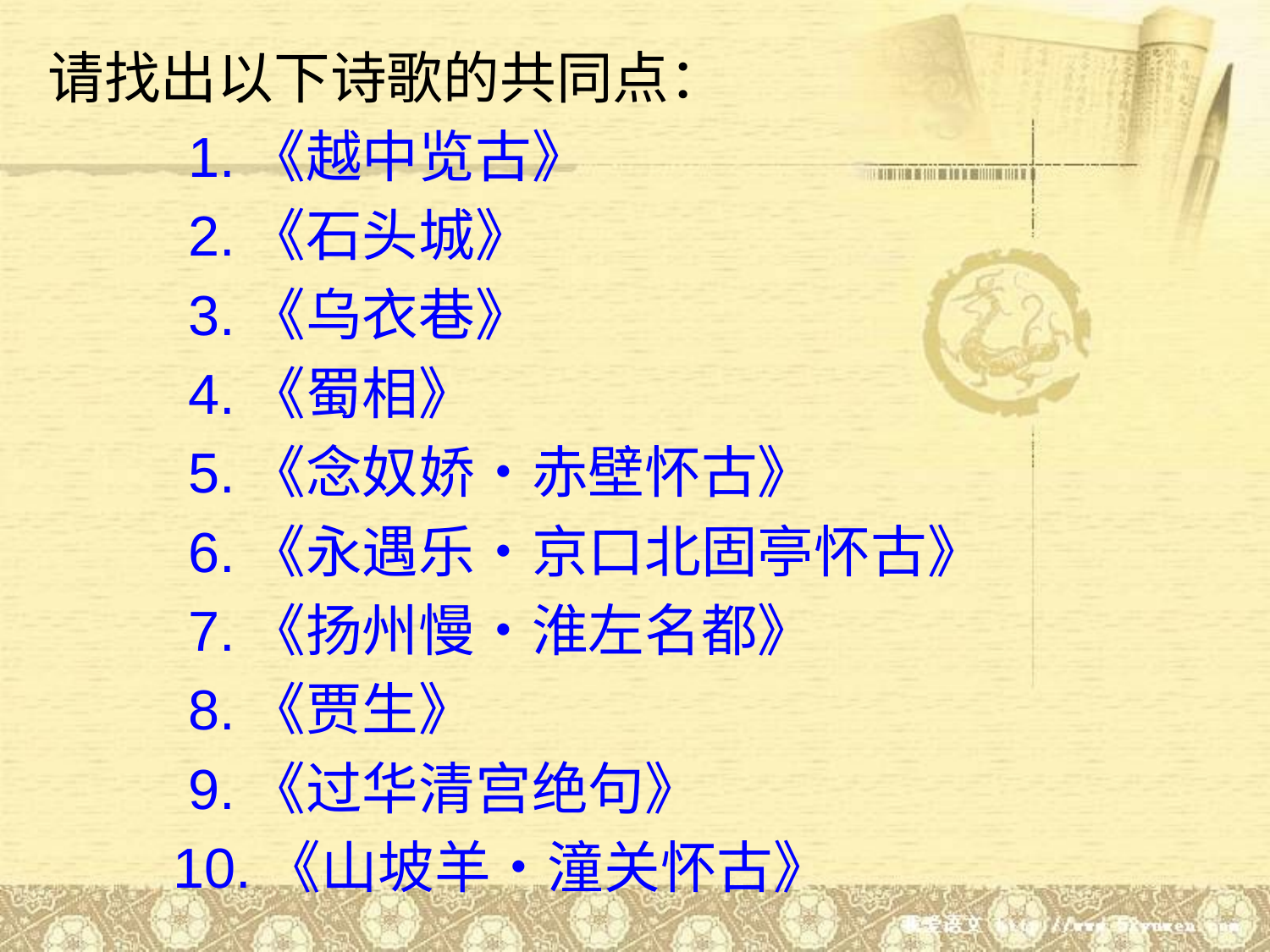

请找出以下诗歌的共同点：
         1.《越中览古》
         2.《石头城》
         3.《乌衣巷》
         4.《蜀相》
         5.《念奴娇•赤壁怀古》
         6.《永遇乐•京口北固亭怀古》
         7.《扬州慢•淮左名都》
         8.《贾生》
         9.《过华清宫绝句》
        10.《山坡羊•潼关怀古》